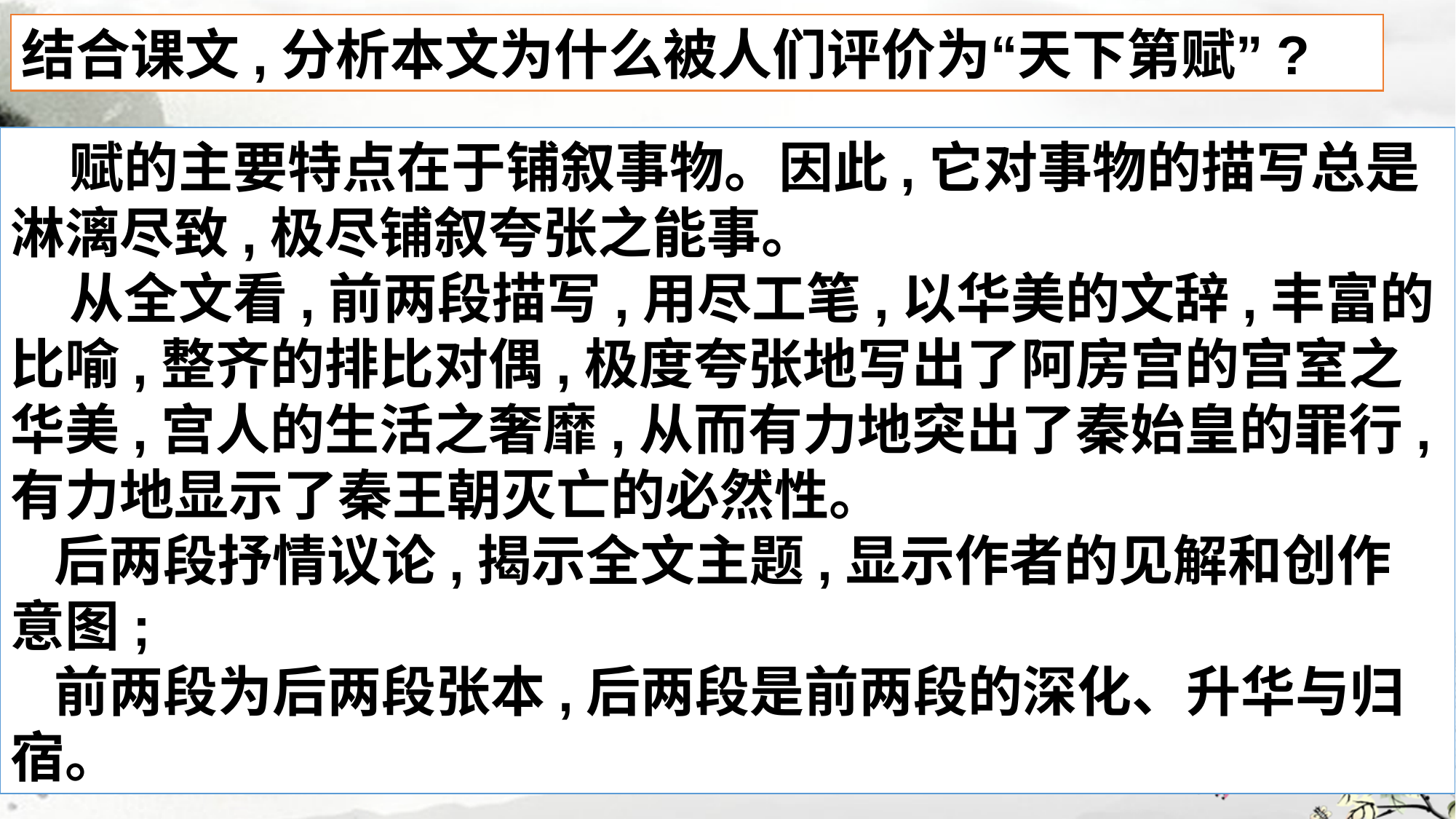

结合课文,分析本文为什么被人们评价为“天下第赋”?
   赋的主要特点在于铺叙事物。因此,它对事物的描写总是淋漓尽致,极尽铺叙夸张之能事。
   从全文看,前两段描写,用尽工笔,以华美的文辞,丰富的比喻,整齐的排比对偶,极度夸张地写出了阿房宫的宫室之华美,宫人的生活之奢靡,从而有力地突出了秦始皇的罪行,有力地显示了秦王朝灭亡的必然性。
  后两段抒情议论,揭示全文主题,显示作者的见解和创作意图;
  前两段为后两段张本,后两段是前两段的深化、升华与归宿。